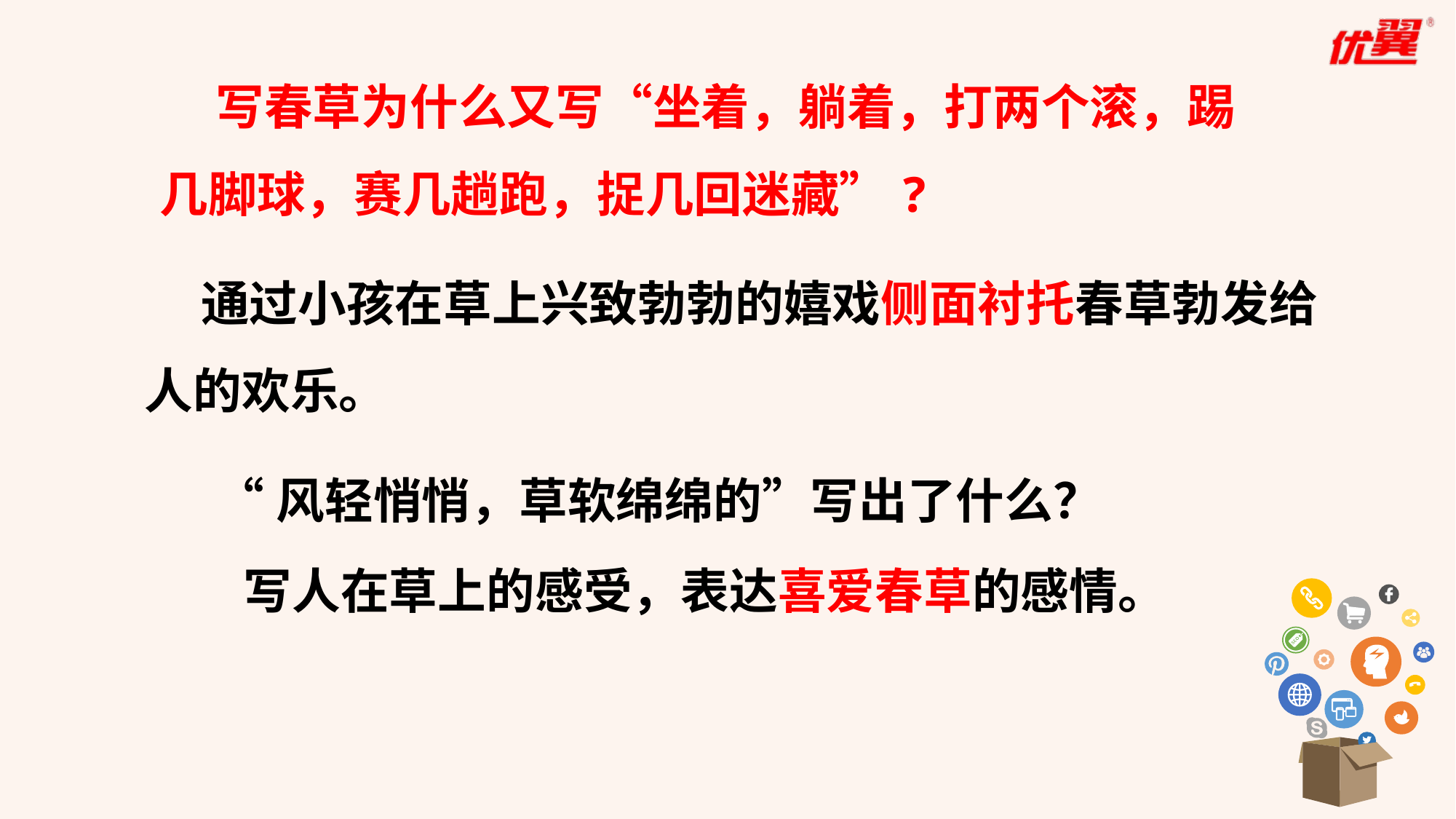

写春草为什么又写“坐着，躺着，打两个滚，踢几脚球，赛几趟跑，捉几回迷藏”?
    通过小孩在草上兴致勃勃的嬉戏侧面衬托春草勃发给人的欢乐。
“风轻悄悄，草软绵绵的”写出了什么？
写人在草上的感受，表达喜爱春草的感情。